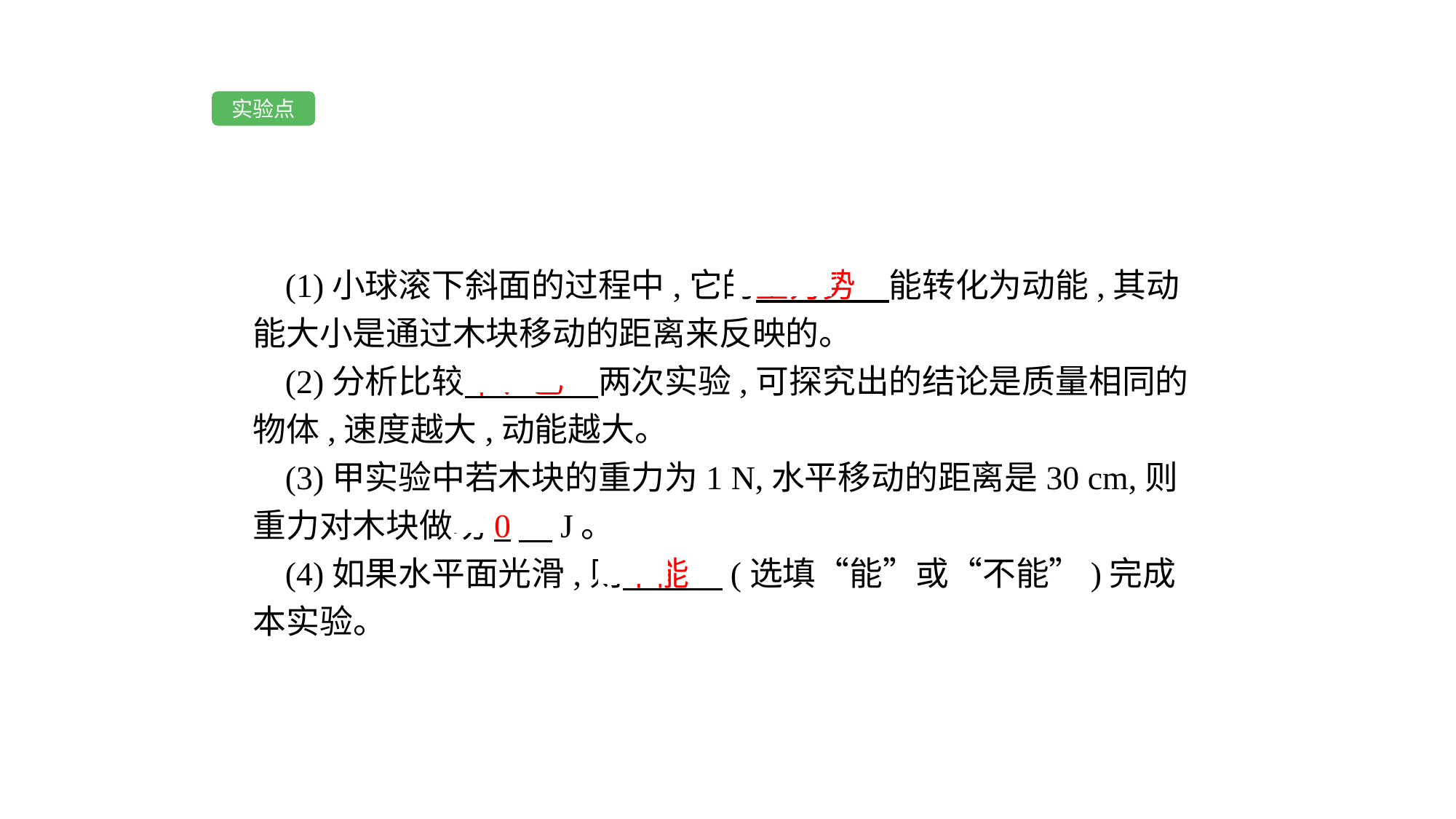

实验点
(1)小球滚下斜面的过程中,它的重力势　能转化为动能,其动能大小是通过木块移动的距离来反映的。
(2)分析比较甲、乙　两次实验,可探究出的结论是质量相同的物体,速度越大,动能越大。
(3)甲实验中若木块的重力为1 N,水平移动的距离是30 cm,则重力对木块做功0　J。
(4)如果水平面光滑,则不能　(选填“能”或“不能”)完成本实验。